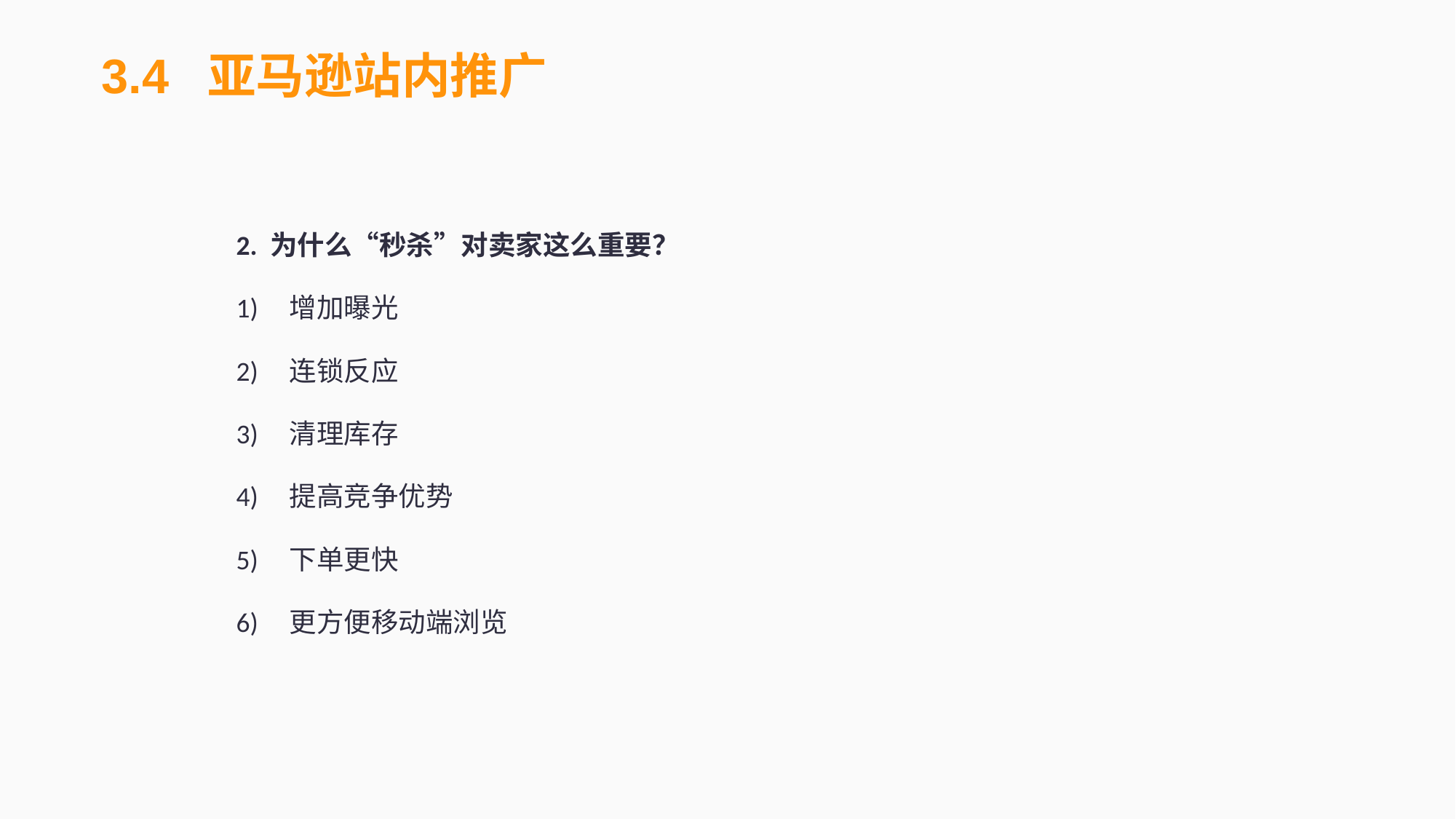

3.4  亚马逊站内推广
2. 为什么“秒杀”对卖家这么重要？
1)	增加曝光
2)	连锁反应
3)	清理库存
4)	提高竞争优势
5)	下单更快
6)	更方便移动端浏览